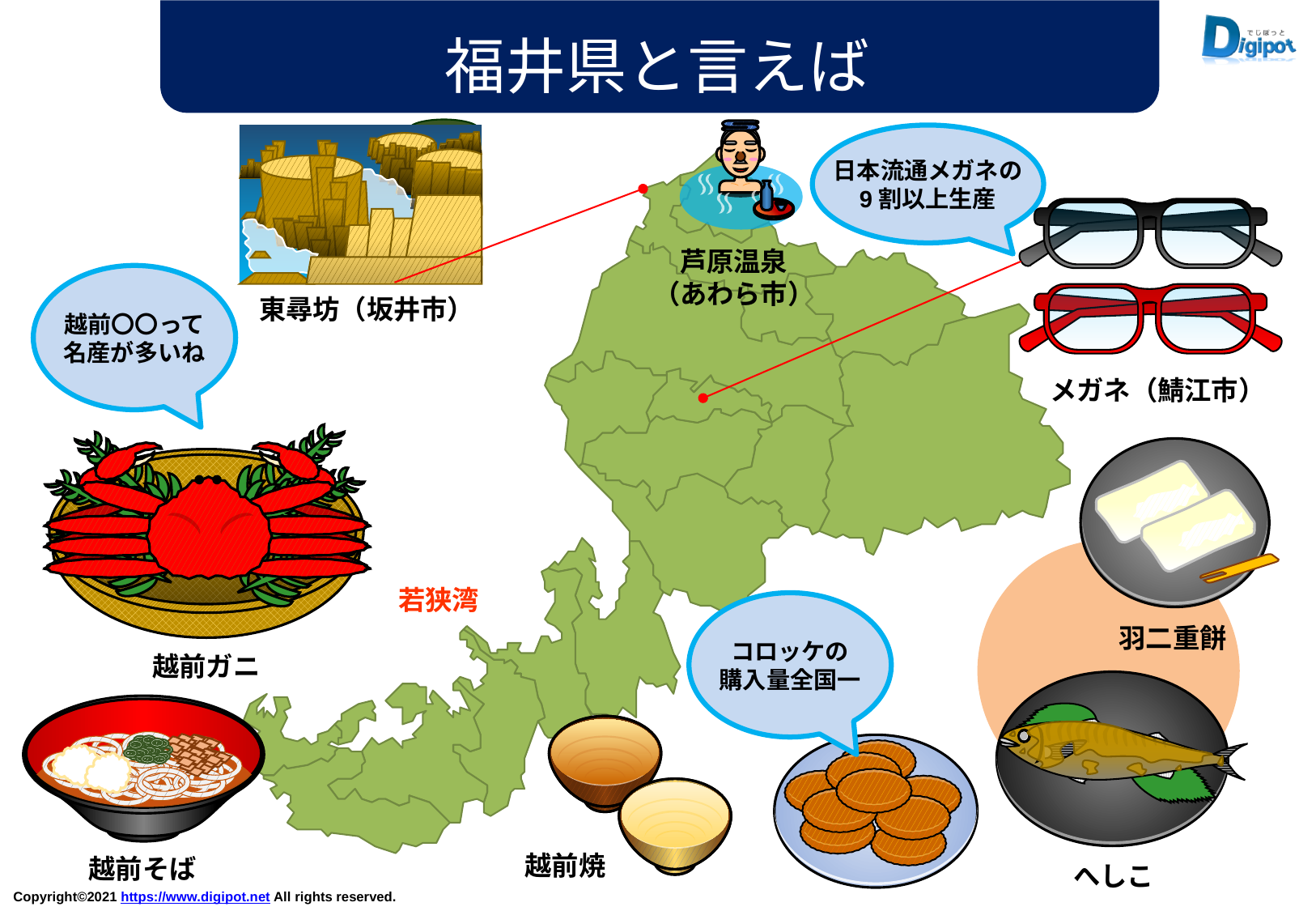

福井県と言えば

日本流通メガネの
9割以上生産

芦原温泉
（あわら市）
越前〇〇って
名産が多いね
東尋坊（坂井市）
メガネ（鯖江市）

若狭湾
コロッケの
購入量全国一
羽二重餅
越前ガニ

越前焼
越前そば
へしこ